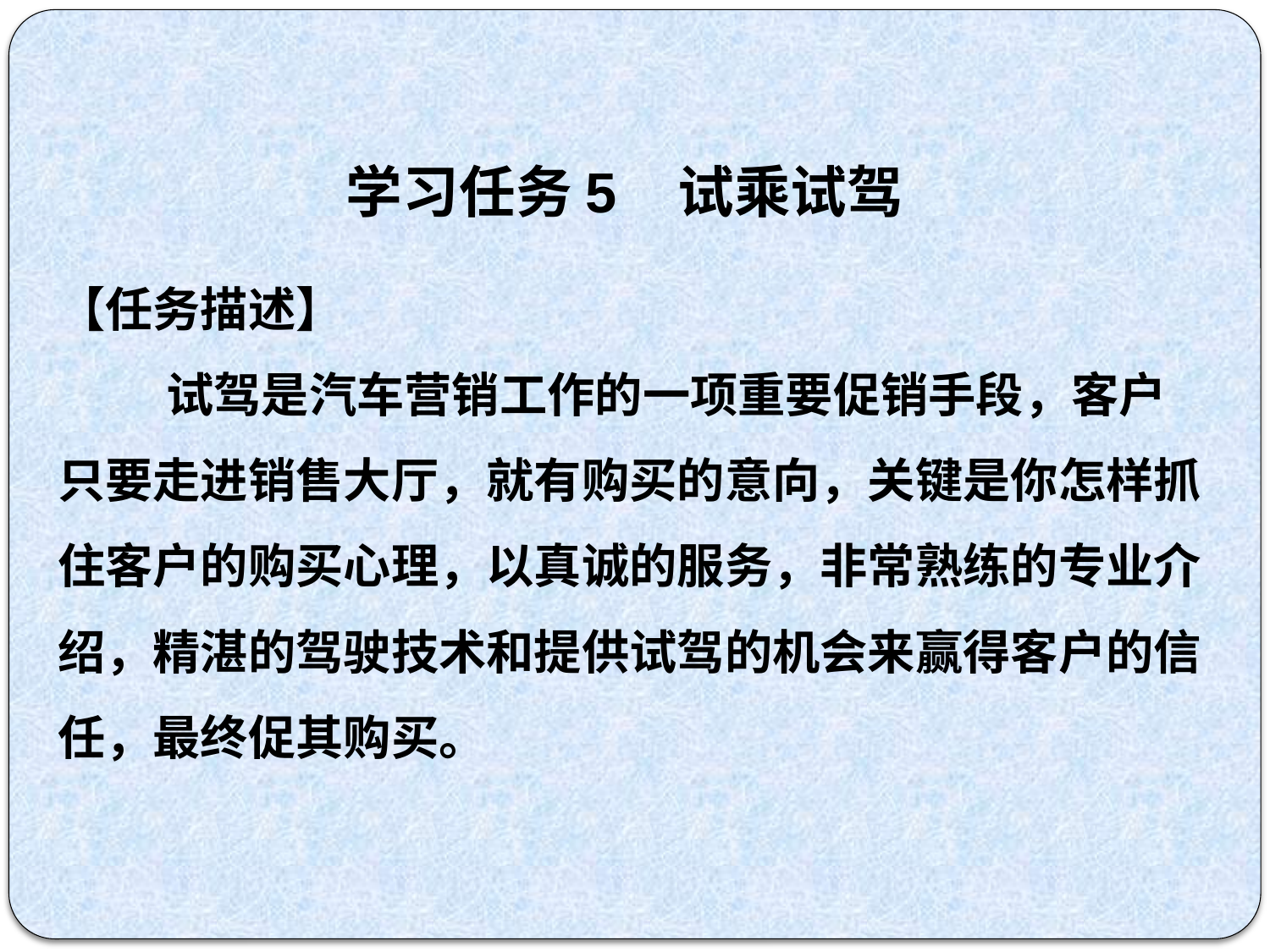

学习任务5   试乘试驾
【任务描述】
         试驾是汽车营销工作的一项重要促销手段，客户只要走进销售大厅，就有购买的意向，关键是你怎样抓住客户的购买心理，以真诚的服务，非常熟练的专业介绍，精湛的驾驶技术和提供试驾的机会来赢得客户的信任，最终促其购买。